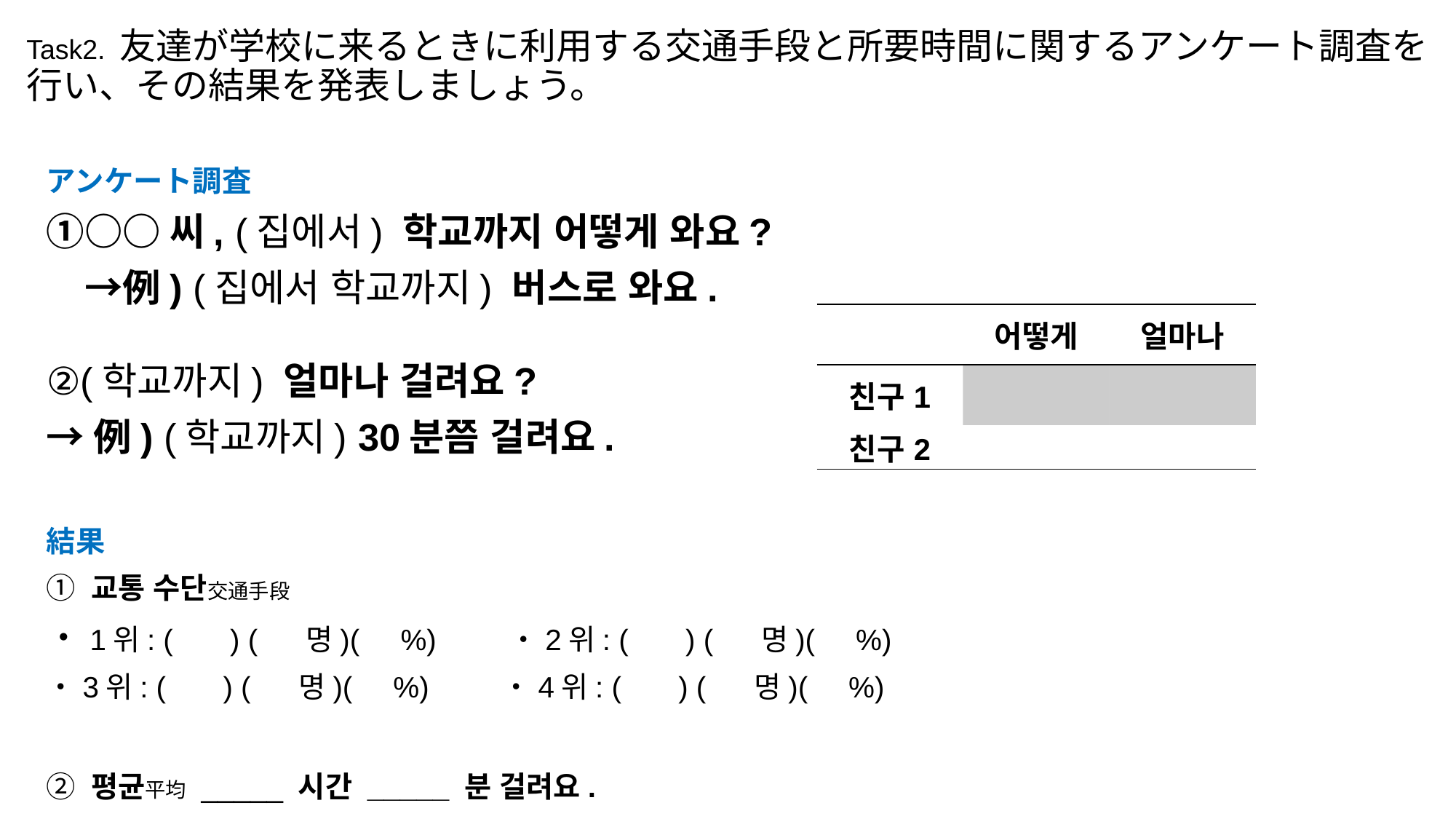

# Task2. 友達が学校に来るときに利用する交通手段と所要時間に関するアンケート調査を行い、その結果を発表しましょう。

アンケート調査
①○○씨, (집에서) 학교까지 어떻게 와요?
　→例) (집에서 학교까지) 버스로 와요.

②(학교까지) 얼마나 걸려요?
→例) (학교까지) 30분쯤 걸려요.

結果
① 교통 수단交通手段
・1위: (       ) (     명)(     %)        ・2위: (       ) (     명)(     %)
・3위: (       ) (     명)(     %)        ・4위: (       ) (     명)(     %)

② 평균平均 _____ 시간 _____ 분 걸려요.

|  | 어떻게 | 얼마나 |
| --- | --- | --- |
| 친구1 |  |  |
| 친구2 |  |  |